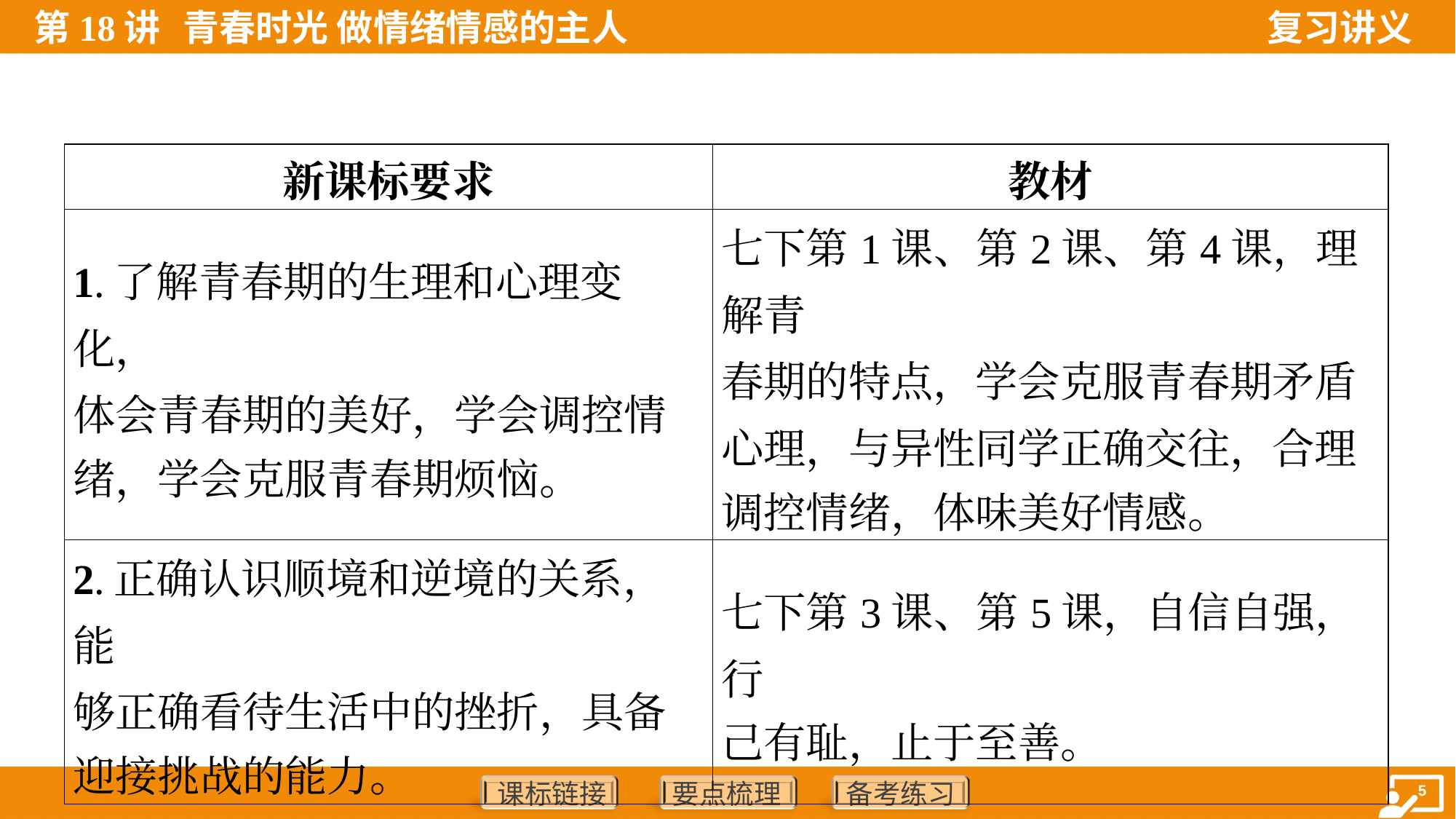

| 新课标要求 | 教材 |
| --- | --- |
| 1.了解青春期的生理和心理变化， 体会青春期的美好，学会调控情 绪，学会克服青春期烦恼。 | 七下第1课、第2课、第4课，理解青 春期的特点，学会克服青春期矛盾 心理，与异性同学正确交往，合理 调控情绪，体味美好情感。 |
| 2.正确认识顺境和逆境的关系，能 够正确看待生活中的挫折，具备 迎接挑战的能力。 | 七下第3课、第5课，自信自强，行 己有耻，止于至善。 |